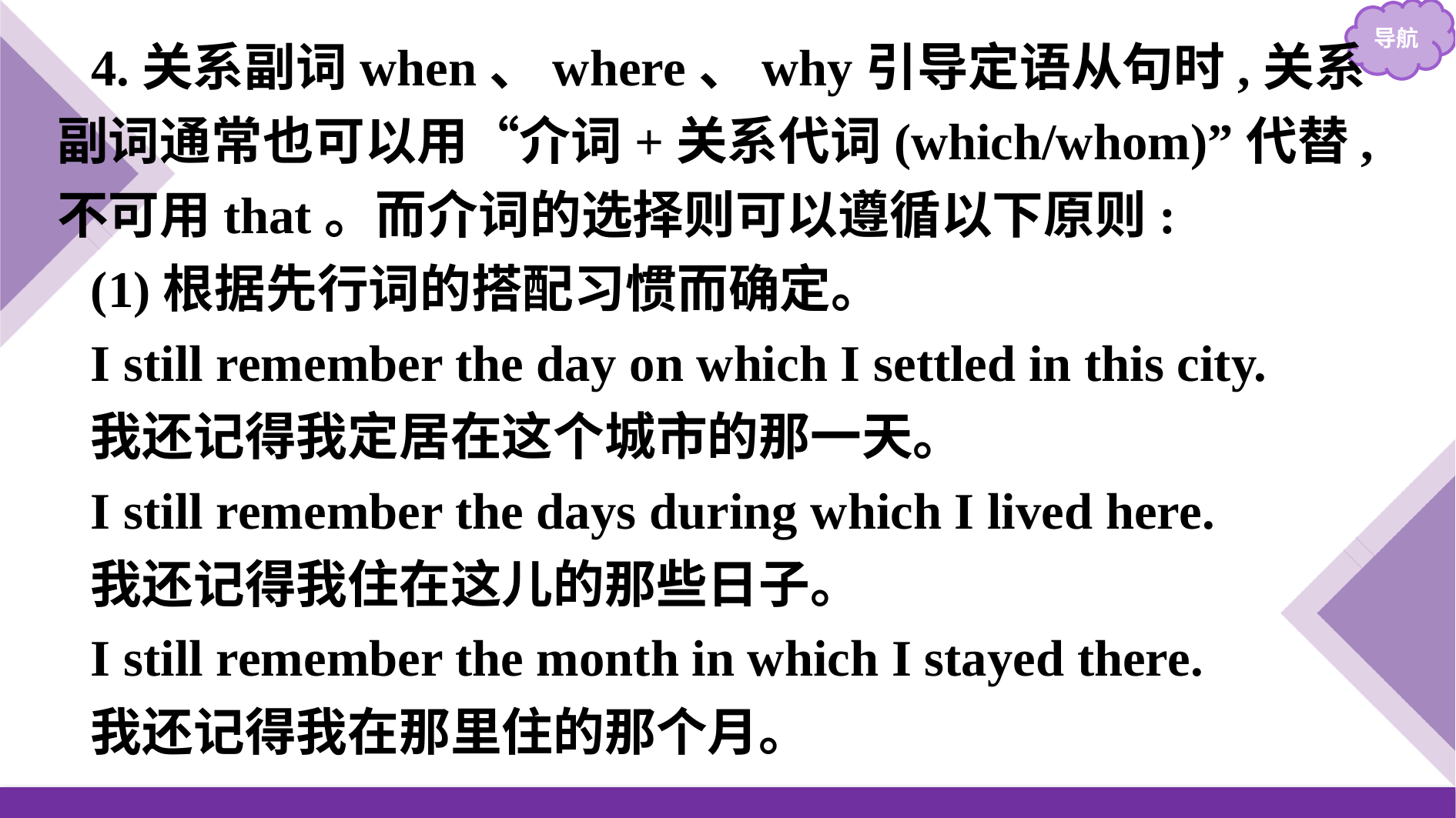

4.关系副词when、where、why引导定语从句时,关系副词通常也可以用“介词+关系代词(which/whom)”代替,不可用that。而介词的选择则可以遵循以下原则:
(1)根据先行词的搭配习惯而确定。
I still remember the day on which I settled in this city.
我还记得我定居在这个城市的那一天。
I still remember the days during which I lived here.
我还记得我住在这儿的那些日子。
I still remember the month in which I stayed there.
我还记得我在那里住的那个月。